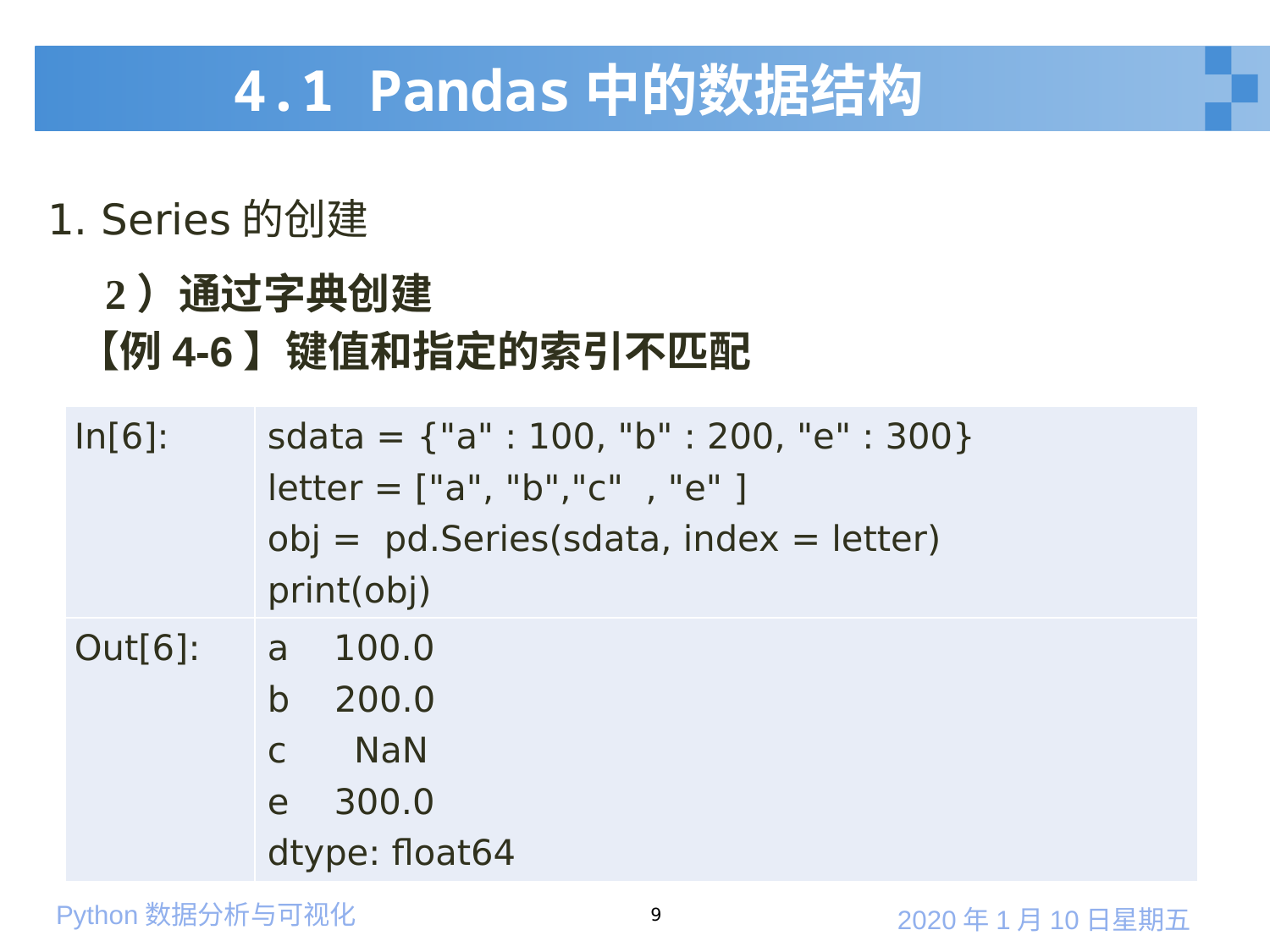

# 4.1 Pandas中的数据结构
1. Series的创建
2）通过字典创建
【例4-6】键值和指定的索引不匹配
| In[6]: | sdata = {"a" : 100, "b" : 200, "e" : 300} letter = ["a", "b","c" , "e" ] obj = pd.Series(sdata, index = letter) print(obj) |
| --- | --- |
| Out[6]: | a 100.0 b 200.0 c NaN e 300.0 dtype: float64 |
9
2020年1月10日星期五